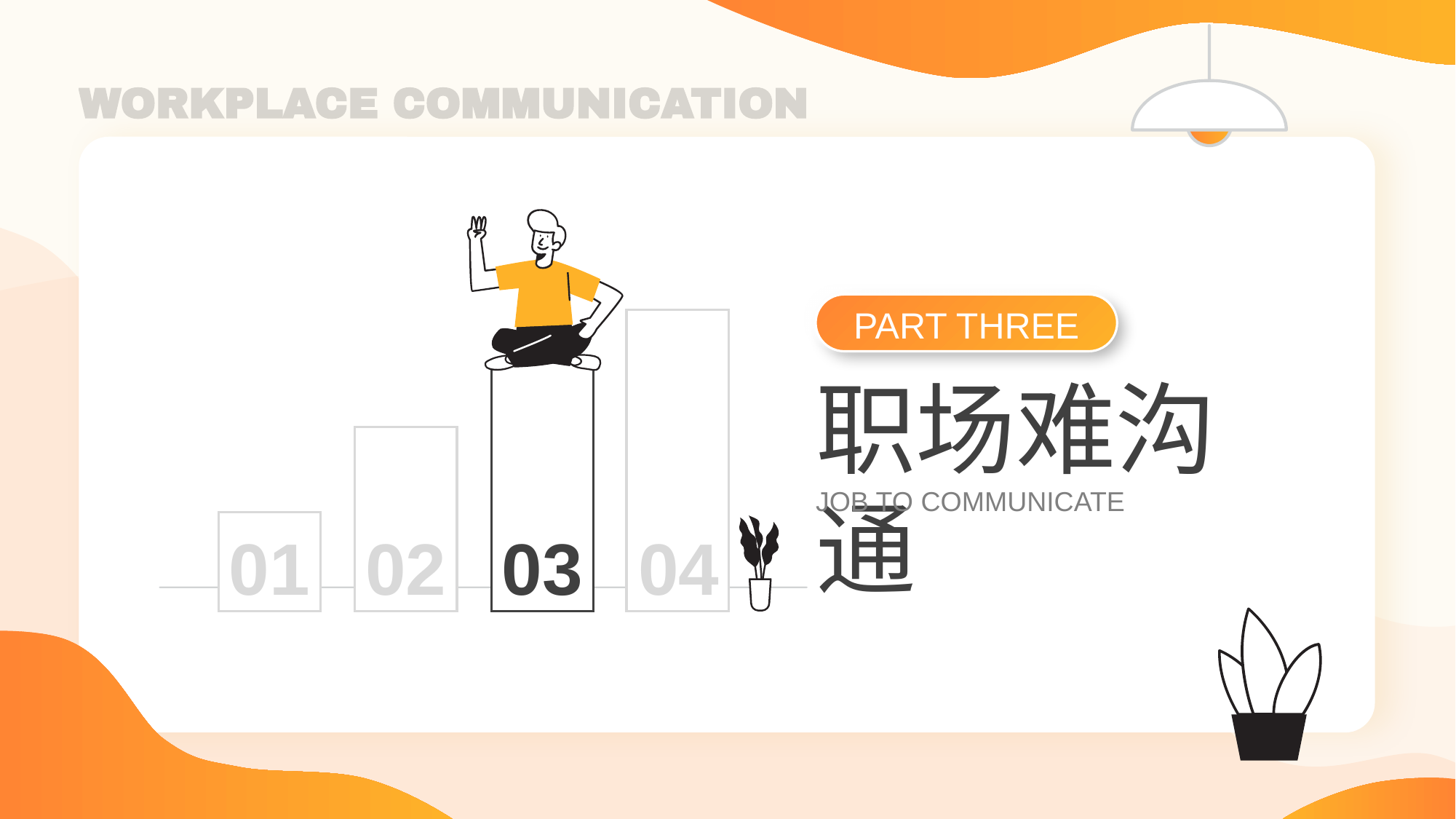

WORKPLACE COMMUNICATION

PART THREE
职场难沟通
JOB TO COMMUNICATE